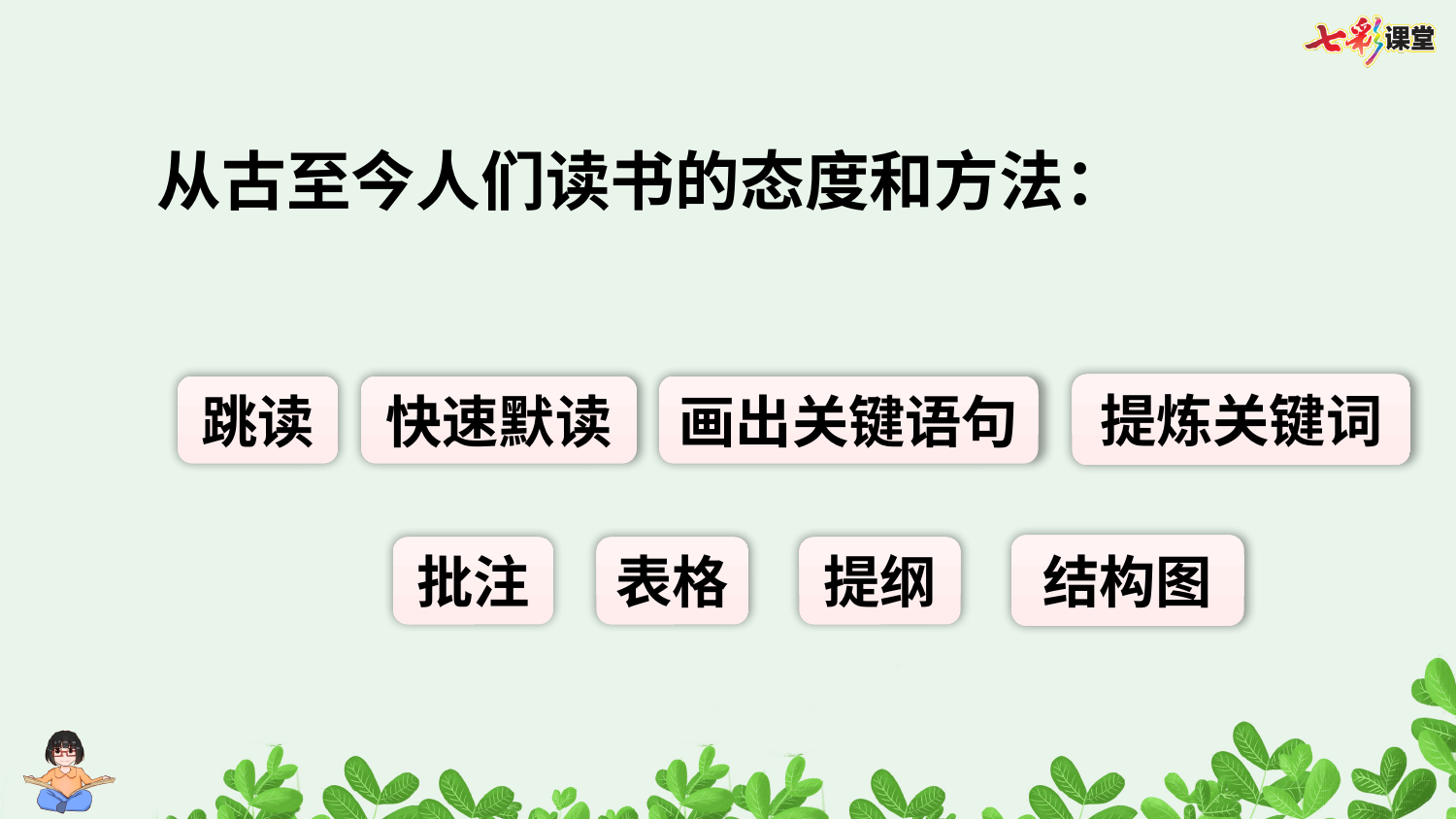

从古至今人们读书的态度和方法：
提炼关键词
跳读
快速默读
画出关键语句
结构图
批注
表格
提纲